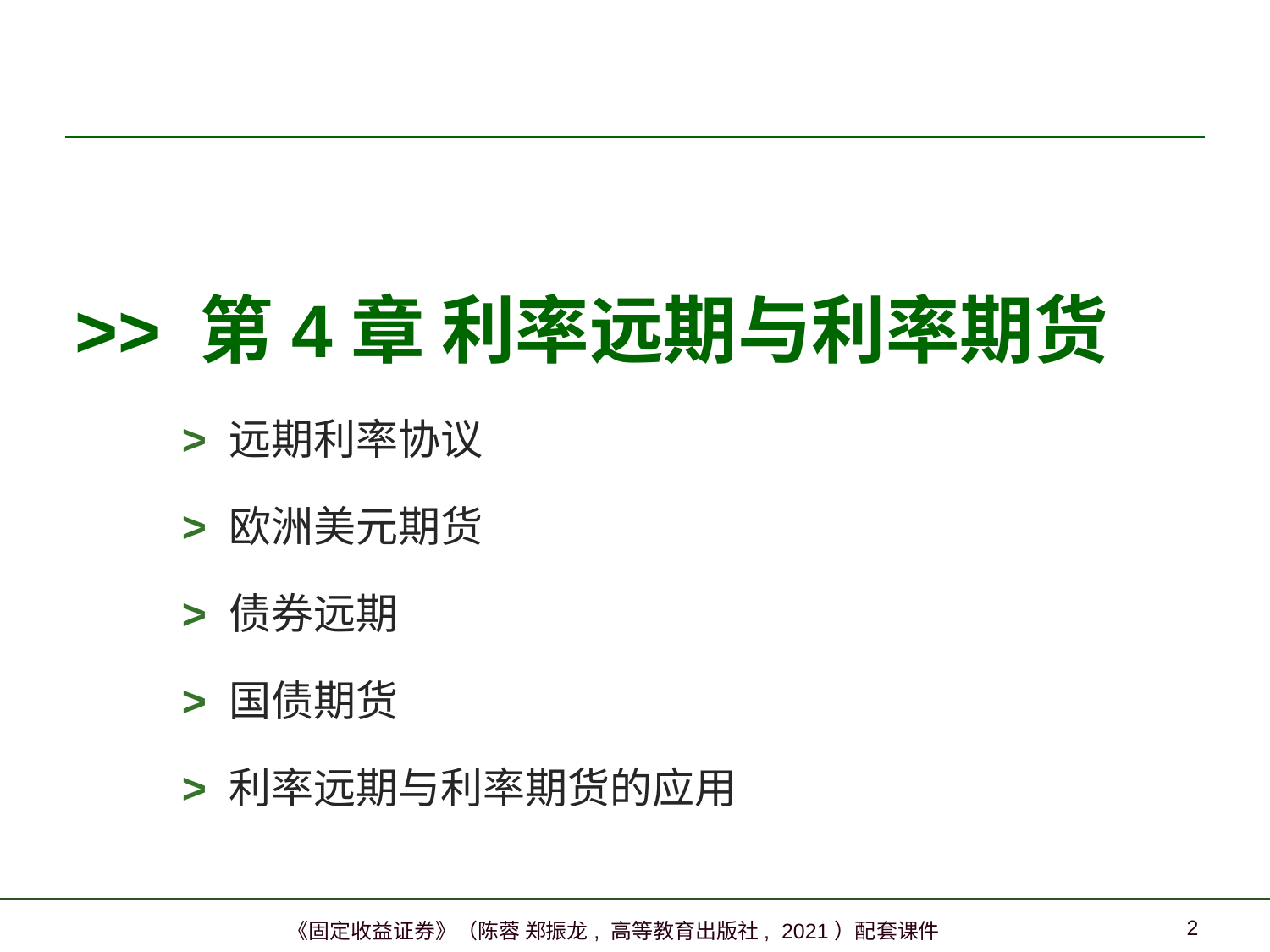

>> 第4章 利率远期与利率期货
> 远期利率协议
> 欧洲美元期货
> 债券远期
> 国债期货
> 利率远期与利率期货的应用

2